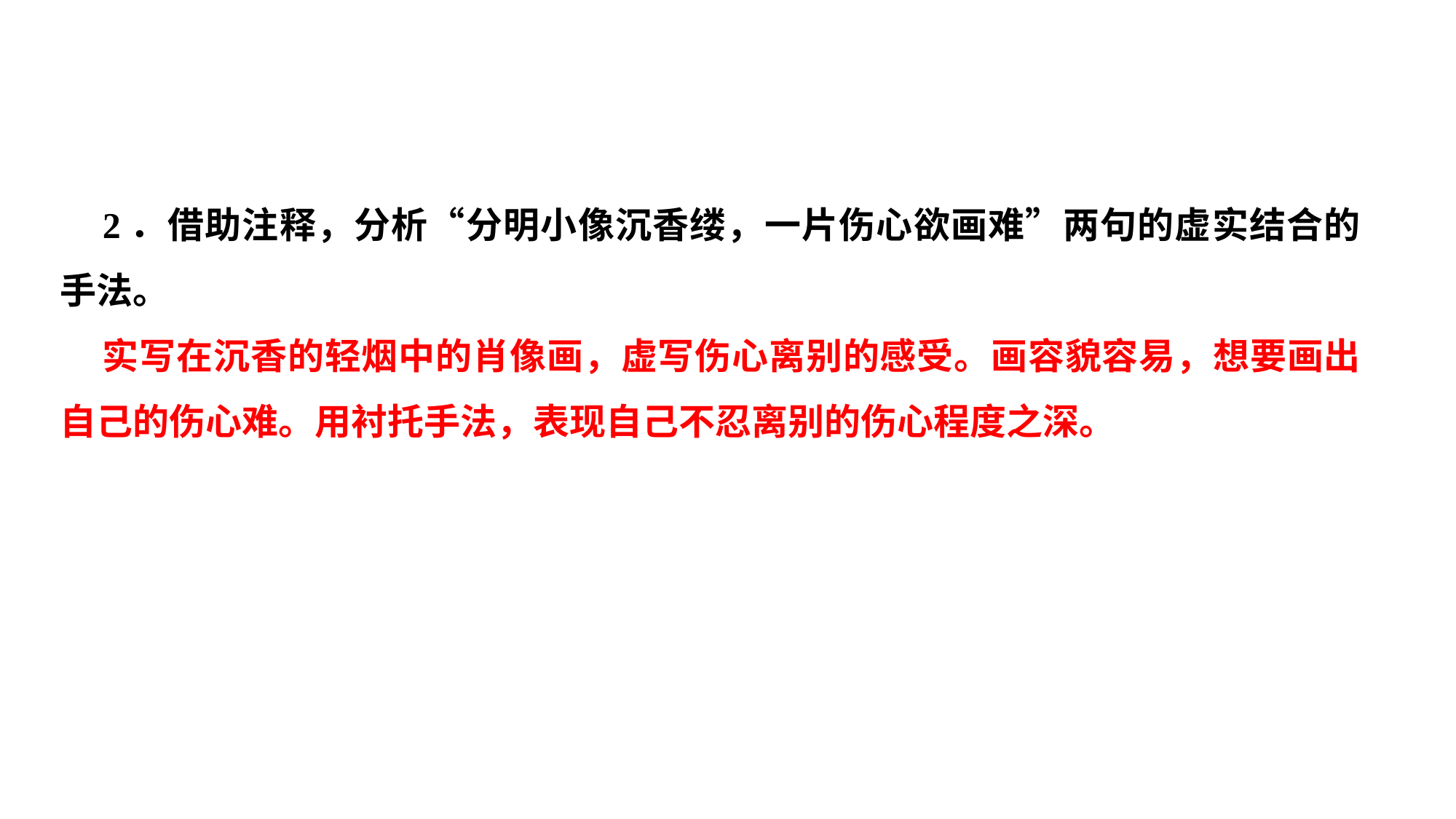

2．借助注释，分析“分明小像沉香缕，一片伤心欲画难”两句的虚实结合的手法。
实写在沉香的轻烟中的肖像画，虚写伤心离别的感受。画容貌容易，想要画出自己的伤心难。用衬托手法，表现自己不忍离别的伤心程度之深。